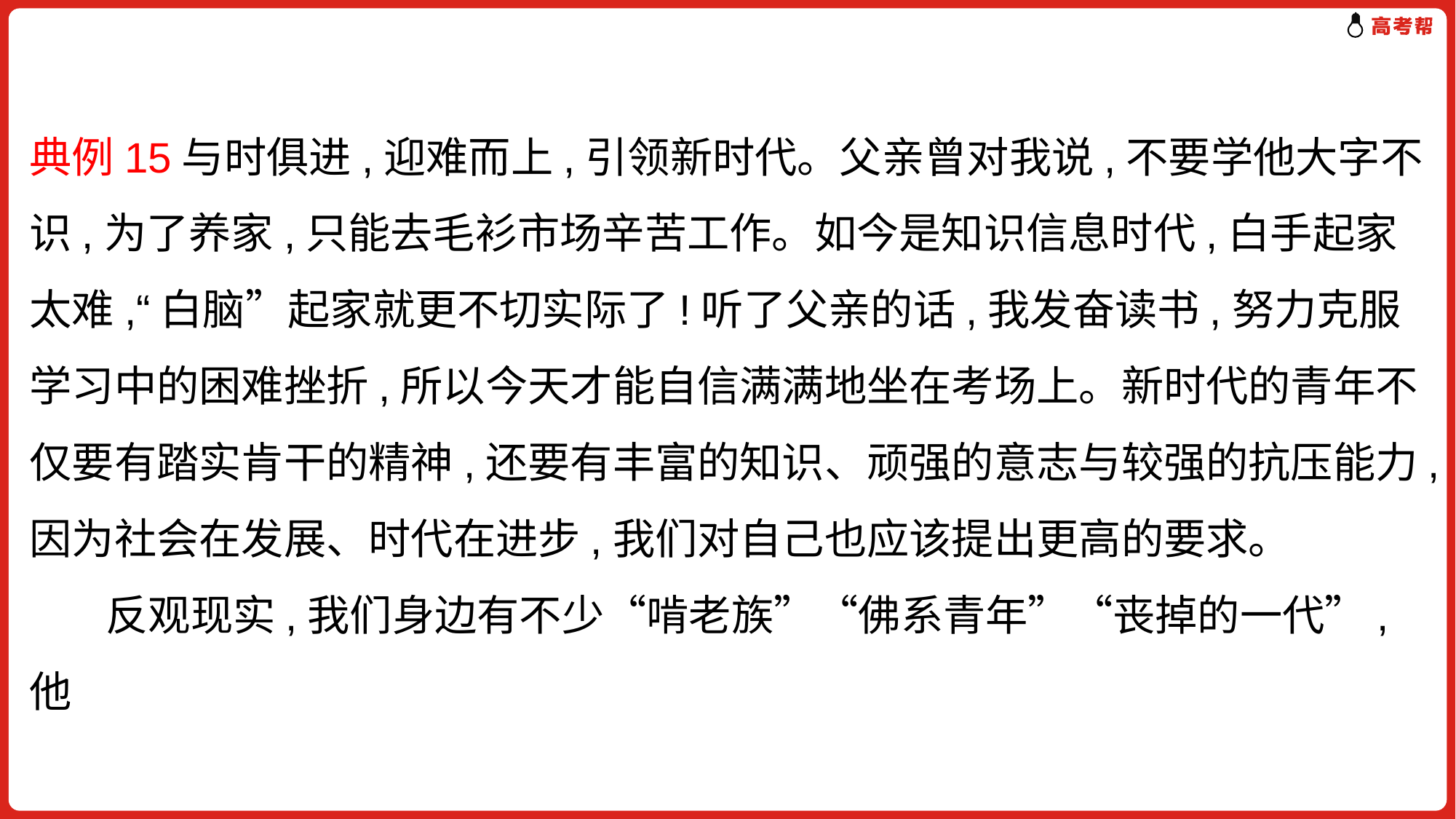

典例15与时俱进,迎难而上,引领新时代。父亲曾对我说,不要学他大字不识,为了养家,只能去毛衫市场辛苦工作。如今是知识信息时代,白手起家太难,“白脑”起家就更不切实际了!听了父亲的话,我发奋读书,努力克服学习中的困难挫折,所以今天才能自信满满地坐在考场上。新时代的青年不仅要有踏实肯干的精神,还要有丰富的知识、顽强的意志与较强的抗压能力,因为社会在发展、时代在进步,我们对自己也应该提出更高的要求。
       反观现实,我们身边有不少“啃老族”“佛系青年”“丧掉的一代”,他